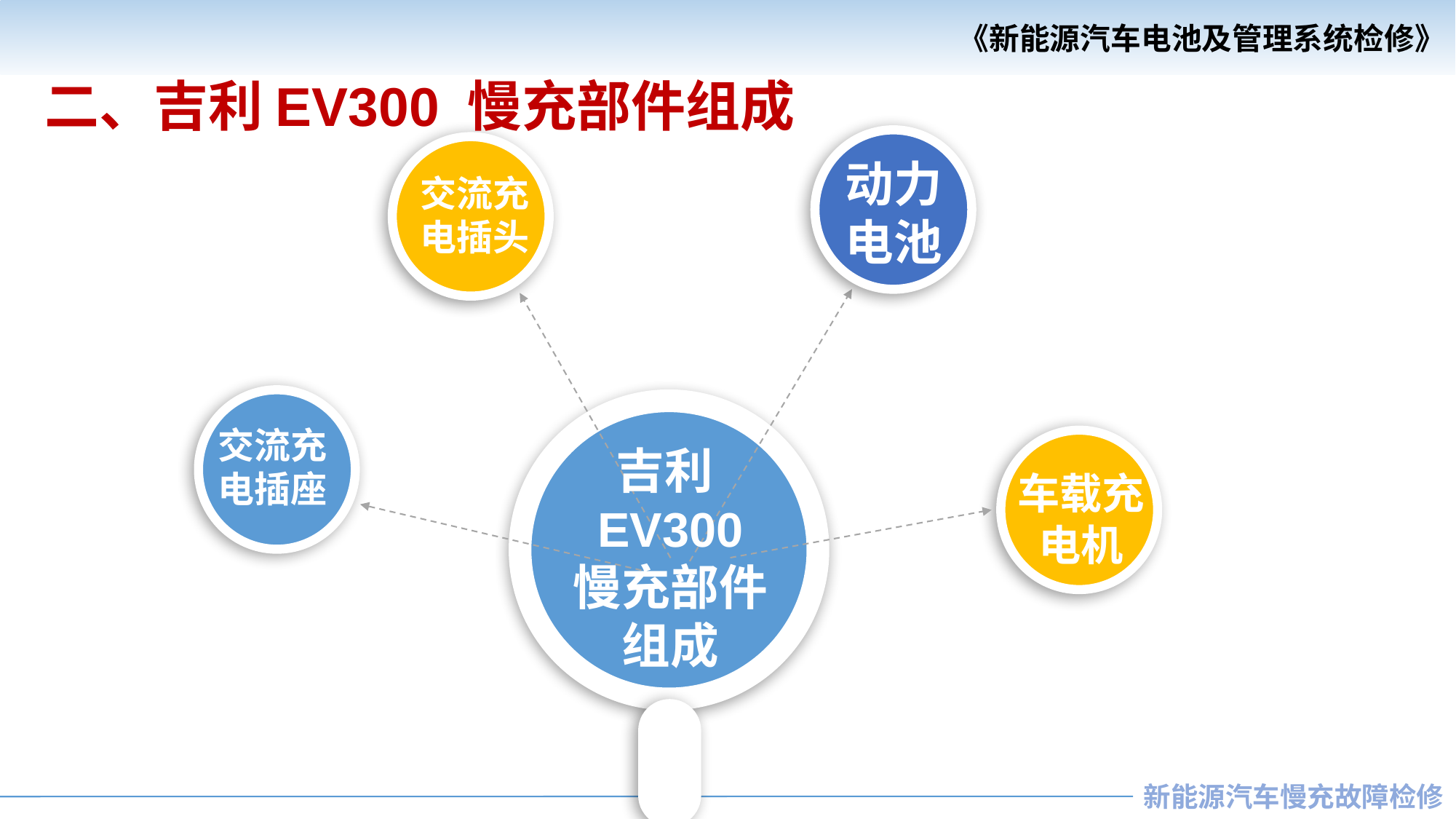

二、吉利EV300 慢充部件组成

动力电池
交流充电插头

交流充电插座

吉利EV300 慢充部件组成
车载充电机